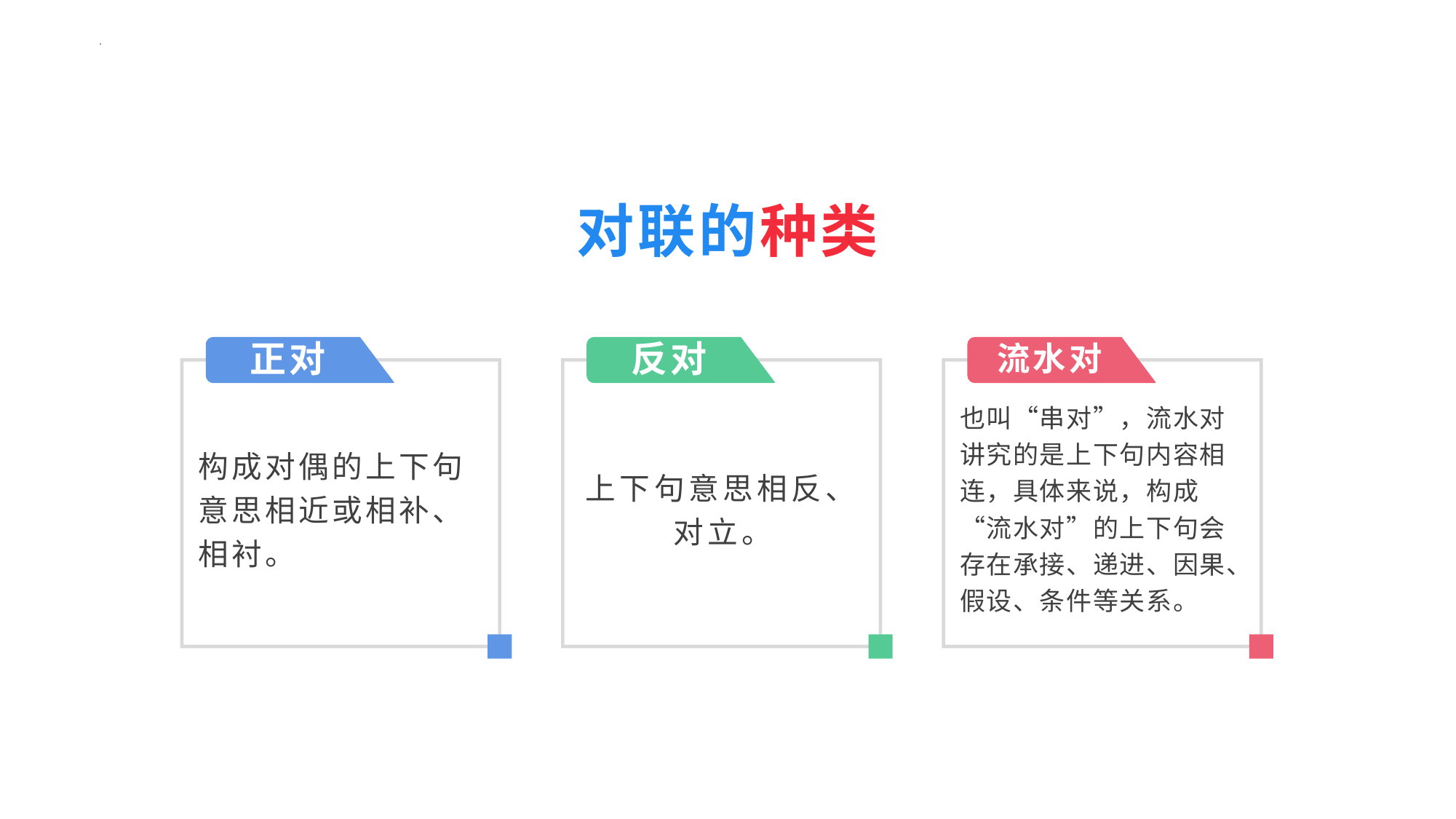

对联的种类
#
正对
反对
流水对

构成对偶的上下句意思相近或相补、相衬。
上下句意思相反、对立。
也叫“串对”，流水对讲究的是上下句内容相连，具体来说，构成“流水对”的上下句会存在承接、递进、因果、假设、条件等关系。